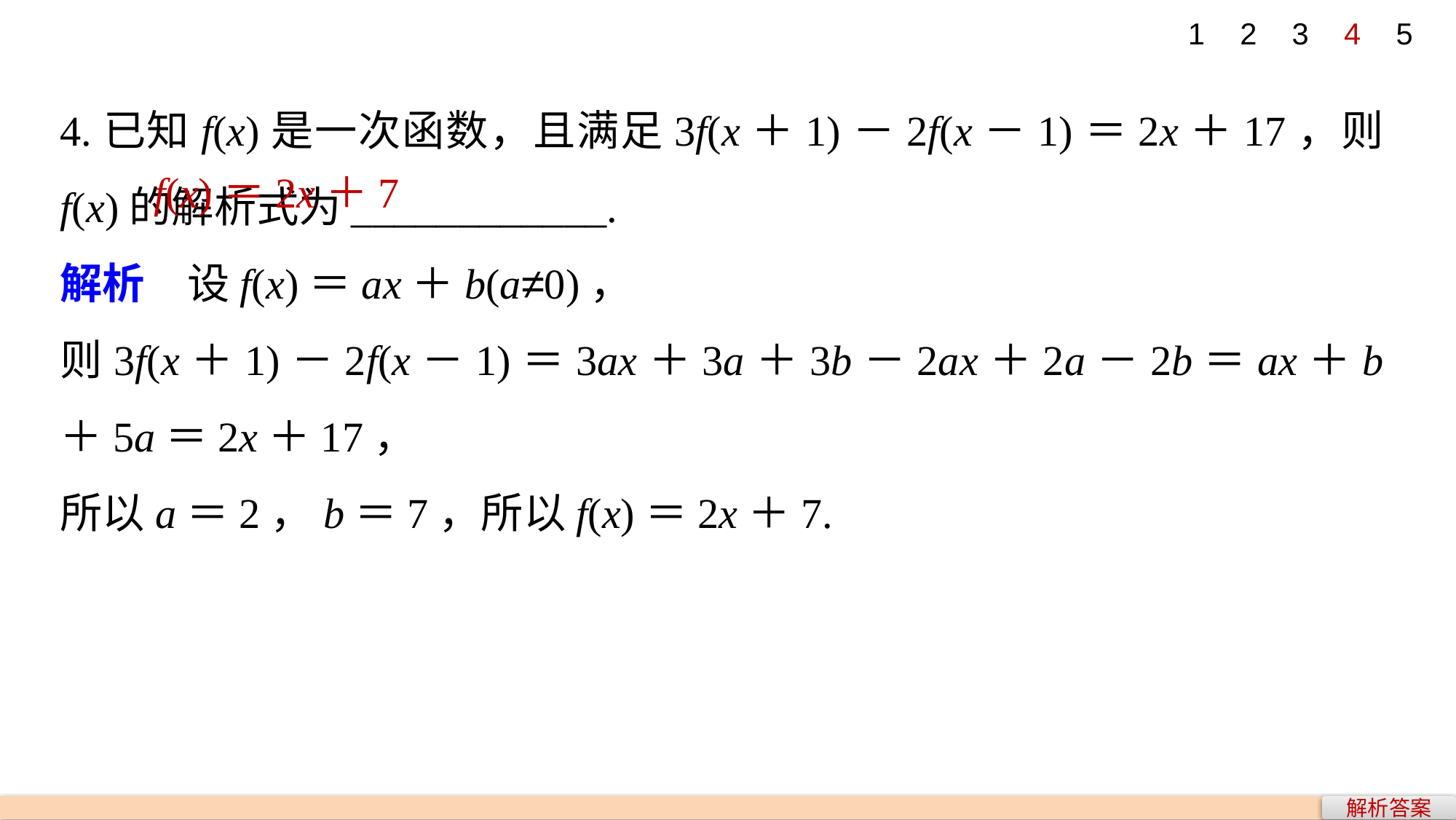

1
2
3
4
5
4.已知f(x)是一次函数，且满足3f(x＋1)－2f(x－1)＝2x＋17，则f(x)的解析式为____________.
解析　设f(x)＝ax＋b(a≠0)，
则3f(x＋1)－2f(x－1)＝3ax＋3a＋3b－2ax＋2a－2b＝ax＋b＋5a＝2x＋17，
所以a＝2，b＝7，所以f(x)＝2x＋7.
f(x)＝2x＋7
解析答案